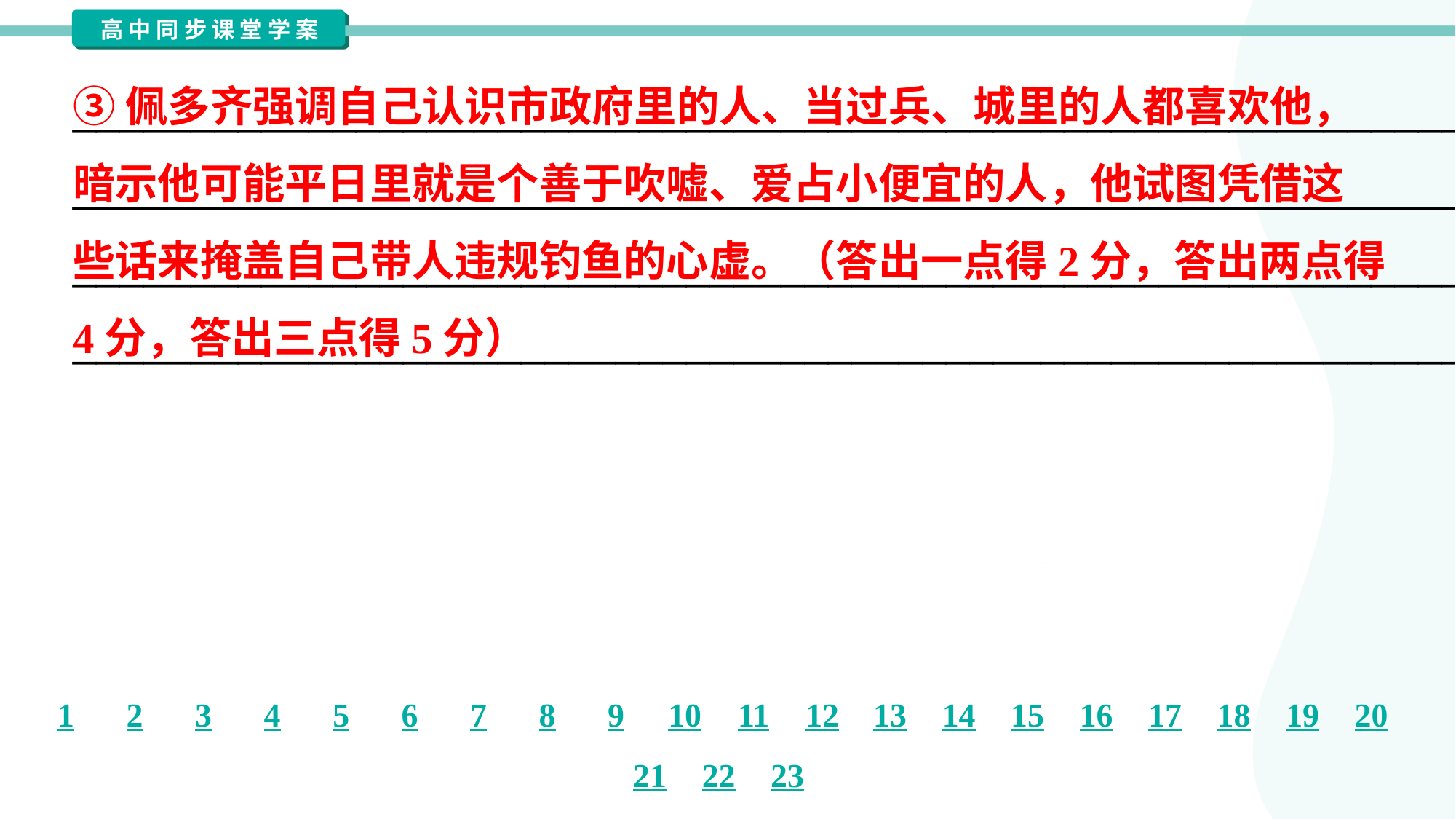

③佩多齐强调自己认识市政府里的人、当过兵、城里的人都喜欢他，
暗示他可能平日里就是个善于吹嘘、爱占小便宜的人，他试图凭借这
些话来掩盖自己带人违规钓鱼的心虚。（答出一点得2分，答出两点得
4分，答出三点得5分）
_____________________________________________________________
_____________________________________________________________
_____________________________________________________________
_____________________________________________________________